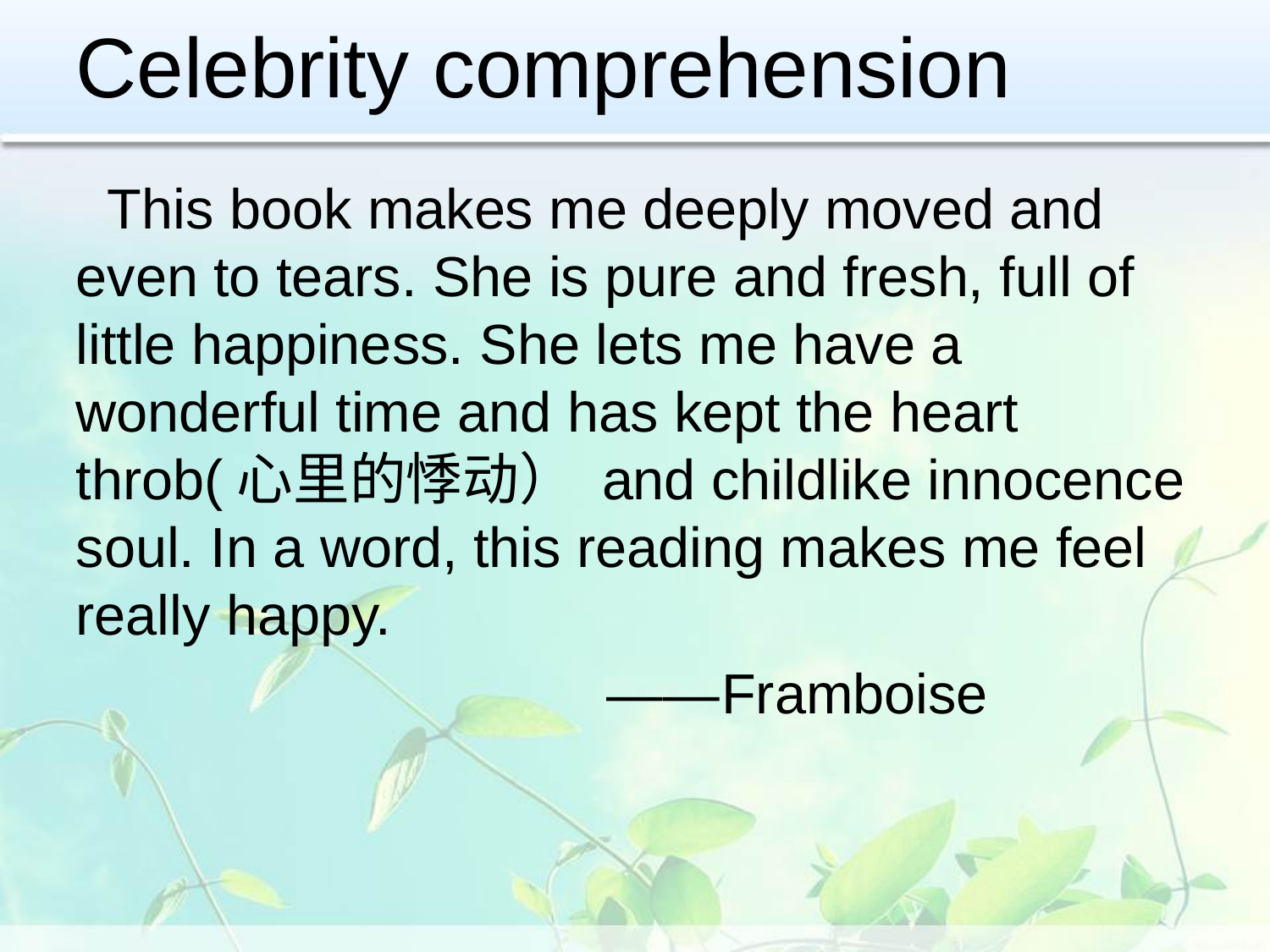

# Celebrity comprehension
  This book makes me deeply moved and even to tears. She is pure and fresh, full of little happiness. She lets me have a wonderful time and has kept the heart throb(心里的悸动） and childlike innocence soul. In a word, this reading makes me feel really happy.
                                  ——Framboise